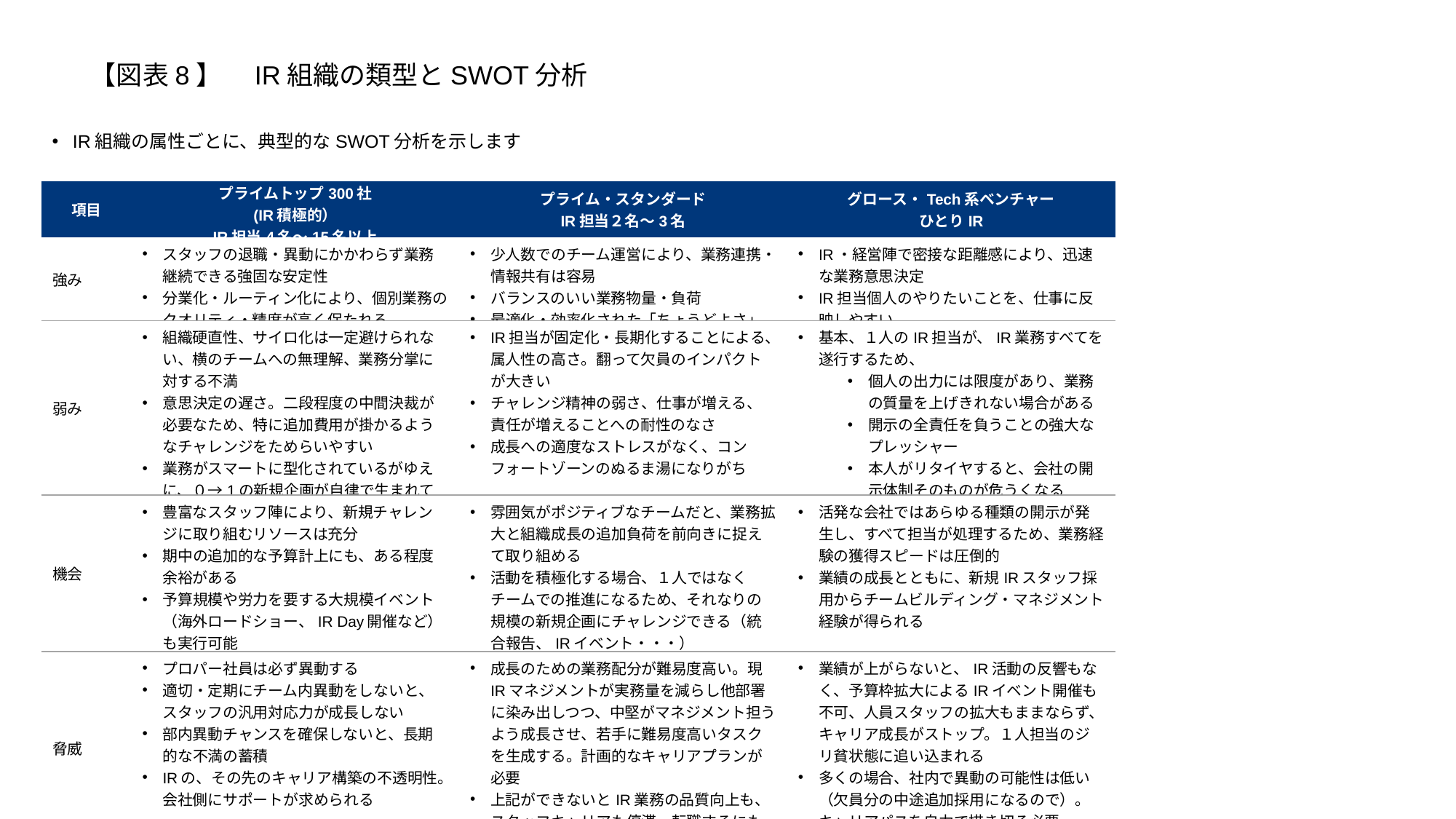

【図表8】　IR組織の類型とSWOT分析
IR組織の属性ごとに、典型的なSWOT分析を示します
| 項目 | プライムトップ300社 (IR積極的） IR担当4名～15名以上 | プライム・スタンダード IR担当２名～3名 | グロース・Tech系ベンチャー ひとりIR |
| --- | --- | --- | --- |
| 強み | スタッフの退職・異動にかかわらず業務継続できる強固な安定性 分業化・ルーティン化により、個別業務のクオリティ・精度が高く保たれる | 少人数でのチーム運営により、業務連携・情報共有は容易 バランスのいい業務物量・負荷 最適化・効率化された「ちょうどよさ」 | IR・経営陣で密接な距離感により、迅速な業務意思決定 IR担当個人のやりたいことを、仕事に反映しやすい |
| 弱み | 組織硬直性、サイロ化は一定避けられない、横のチームへの無理解、業務分掌に対する不満 意思決定の遅さ。二段程度の中間決裁が必要なため、特に追加費用が掛かるようなチャレンジをためらいやすい 業務がスマートに型化されているがゆえに、０→1の新規企画が自律で生まれてこない | IR担当が固定化・長期化することによる、属人性の高さ。翻って欠員のインパクトが大きい チャレンジ精神の弱さ、仕事が増える、責任が増えることへの耐性のなさ 成長への適度なストレスがなく、コンフォートゾーンのぬるま湯になりがち | 基本、１人のIR担当が、IR業務すべてを遂行するため、 個人の出力には限度があり、業務の質量を上げきれない場合がある 開示の全責任を負うことの強大なプレッシャー 本人がリタイヤすると、会社の開示体制そのものが危うくなる |
| 機会 | 豊富なスタッフ陣により、新規チャレンジに取り組むリソースは充分 期中の追加的な予算計上にも、ある程度余裕がある 予算規模や労力を要する大規模イベント（海外ロードショー、IR Day開催など）も実行可能 | 雰囲気がポジティブなチームだと、業務拡大と組織成長の追加負荷を前向きに捉えて取り組める 活動を積極化する場合、１人ではなくチームでの推進になるため、それなりの規模の新規企画にチャレンジできる（統合報告、IRイベント・・・） | 活発な会社ではあらゆる種類の開示が発生し、すべて担当が処理するため、業務経験の獲得スピードは圧倒的 業績の成長とともに、新規IRスタッフ採用からチームビルディング・マネジメント経験が得られる |
| 脅威 | プロパー社員は必ず異動する 適切・定期にチーム内異動をしないと、スタッフの汎用対応力が成長しない 部内異動チャンスを確保しないと、長期的な不満の蓄積 IRの、その先のキャリア構築の不透明性。会社側にサポートが求められる | 成長のための業務配分が難易度高い。現IRマネジメントが実務量を減らし他部署に染み出しつつ、中堅がマネジメント担うよう成長させ、若手に難易度高いタスクを生成する。計画的なキャリアプランが必要 上記ができないとIR業務の品質向上も、スタッフキャリアも停滞。転職するにも十分なスキルアップができていない状態に陥る | 業績が上がらないと、IR活動の反響もなく、予算枠拡大によるIRイベント開催も不可、人員スタッフの拡大もままならず、キャリア成長がストップ。１人担当のジリ貧状態に追い込まれる 多くの場合、社内で異動の可能性は低い（欠員分の中途追加採用になるので）。キャリアパスを自力で描き切る必要 |